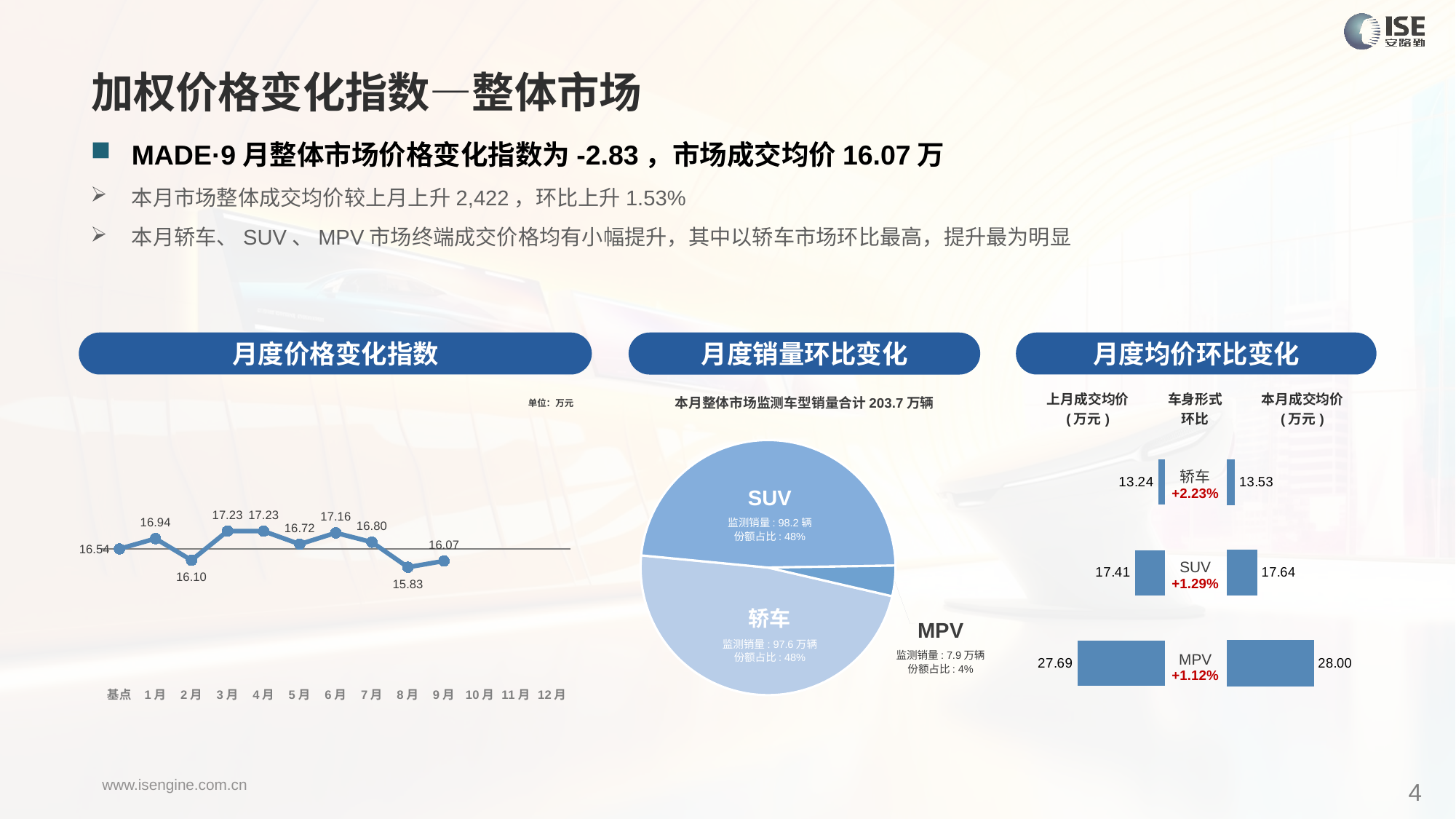

加权价格变化指数—整体市场
MADE·9月整体市场价格变化指数为-2.83，市场成交均价16.07万
本月市场整体成交均价较上月上升2,422，环比上升1.53%
本月轿车、SUV、MPV市场终端成交价格均有小幅提升，其中以轿车市场环比最高，提升最为明显
月度价格变化指数

月度均价环比变化

月度销量环比变化

本月整体市场监测车型销量合计203.7万辆

### Chart

| Category | 车身市场 |
|---|---|
| 轿车 | 975846.0 |
| SUV | 982070.0 |
| MPV | 78592.0 |
SUV
监测销量: 98.2辆
份额占比: 48%
轿车
监测销量: 97.6万辆
份额占比: 48%
MPV
监测销量: 7.9万辆
份额占比: 4%

### Chart

| Category | Y2024 |
|---|---|
| 基点 | 0.0 |
| 1月 | 2.4182784996607642 |
| 2月 | -2.66 |
| 3月 | 4.2 |
| 4月 | 4.16 |
| 5月 | 1.11 |
| 6月 | 3.77 |
| 7月 | 1.59 |
| 8月 | -4.3 |
| 9月 | -2.83 |
| 10月 | None |
| 11月 | None |
| 12月 | None |
| 上月成交均价 (万元) | 车身形式 环比 | 本月成交均价 (万元) |
| --- | --- | --- |
单位：万元

### Chart

| Category | 成交均价 |
|---|---|
| 轿车 | 13.24 |
| SUV | 17.41 |
| MPV | 27.69 |
| 轿车 +2.23% |
| --- |
| SUV +1.29% |
| MPV +1.12% |

### Chart

| Category | 成交均价 |
|---|---|
| 轿车 | 13.53195150669264 |
| SUV | 17.639136599224063 |
| MPV | 27.9985945134365 |
4